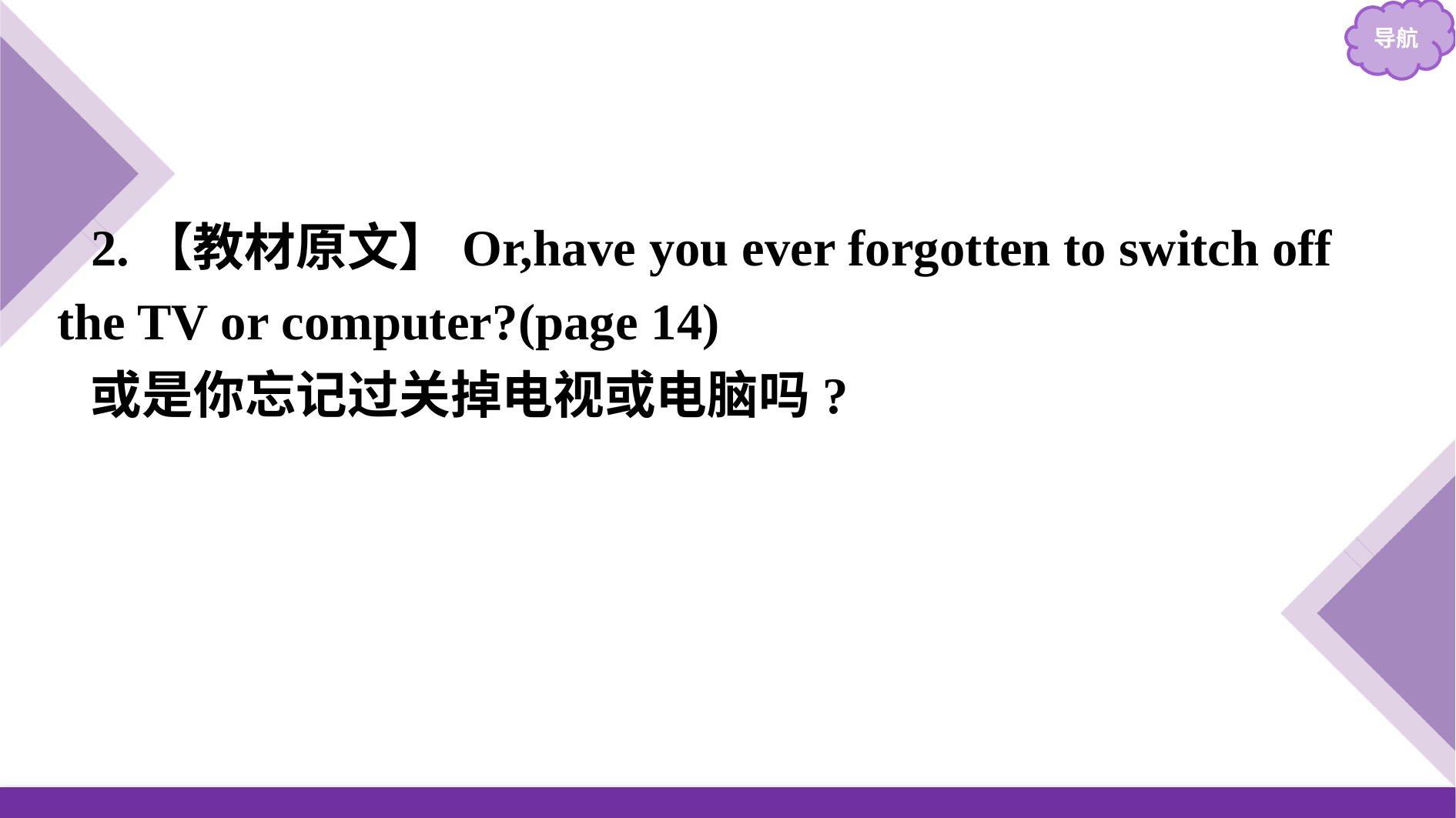

2.【教材原文】Or,have you ever forgotten to switch off the TV or computer?(page 14)
或是你忘记过关掉电视或电脑吗?